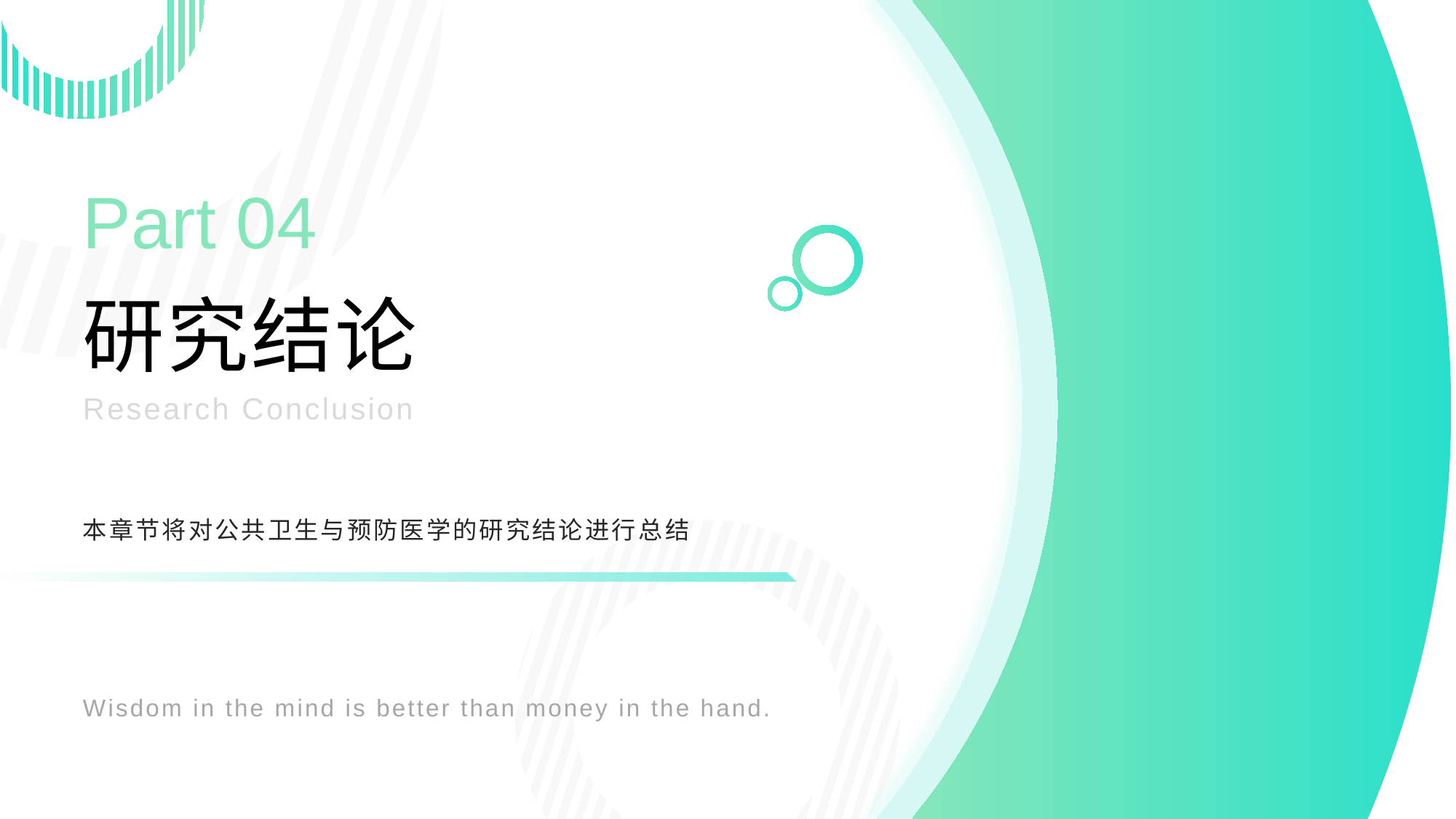

Part 04
研究结论
Research Conclusion
本章节将对公共卫生与预防医学的研究结论进行总结
Wisdom in the mind is better than money in the hand.